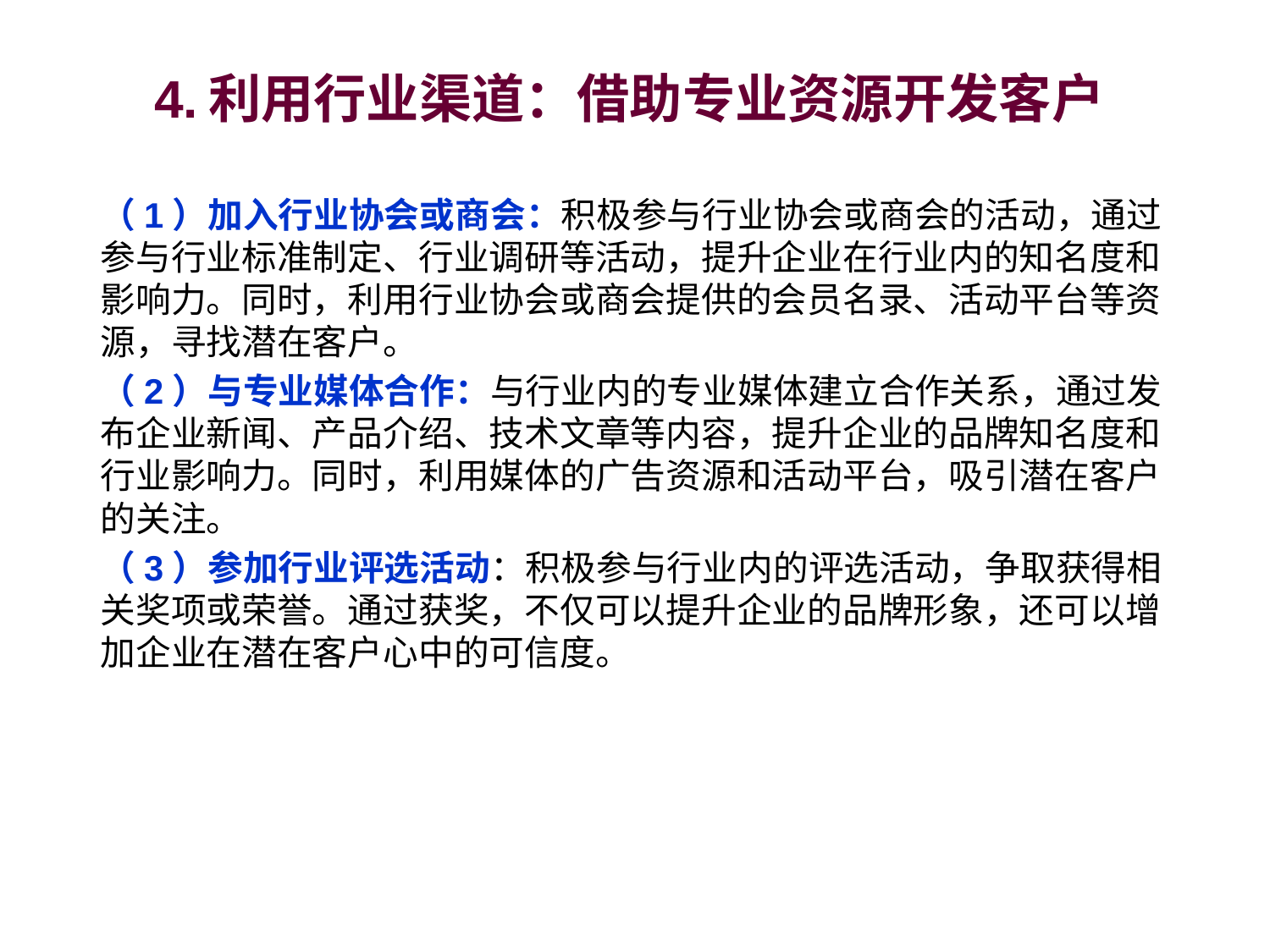

# 4.利用行业渠道：借助专业资源开发客户
（1）加入行业协会或商会：积极参与行业协会或商会的活动，通过参与行业标准制定、行业调研等活动，提升企业在行业内的知名度和影响力。同时，利用行业协会或商会提供的会员名录、活动平台等资源，寻找潜在客户。
（2）与专业媒体合作：与行业内的专业媒体建立合作关系，通过发布企业新闻、产品介绍、技术文章等内容，提升企业的品牌知名度和行业影响力。同时，利用媒体的广告资源和活动平台，吸引潜在客户的关注。
（3）参加行业评选活动：积极参与行业内的评选活动，争取获得相关奖项或荣誉。通过获奖，不仅可以提升企业的品牌形象，还可以增加企业在潜在客户心中的可信度。